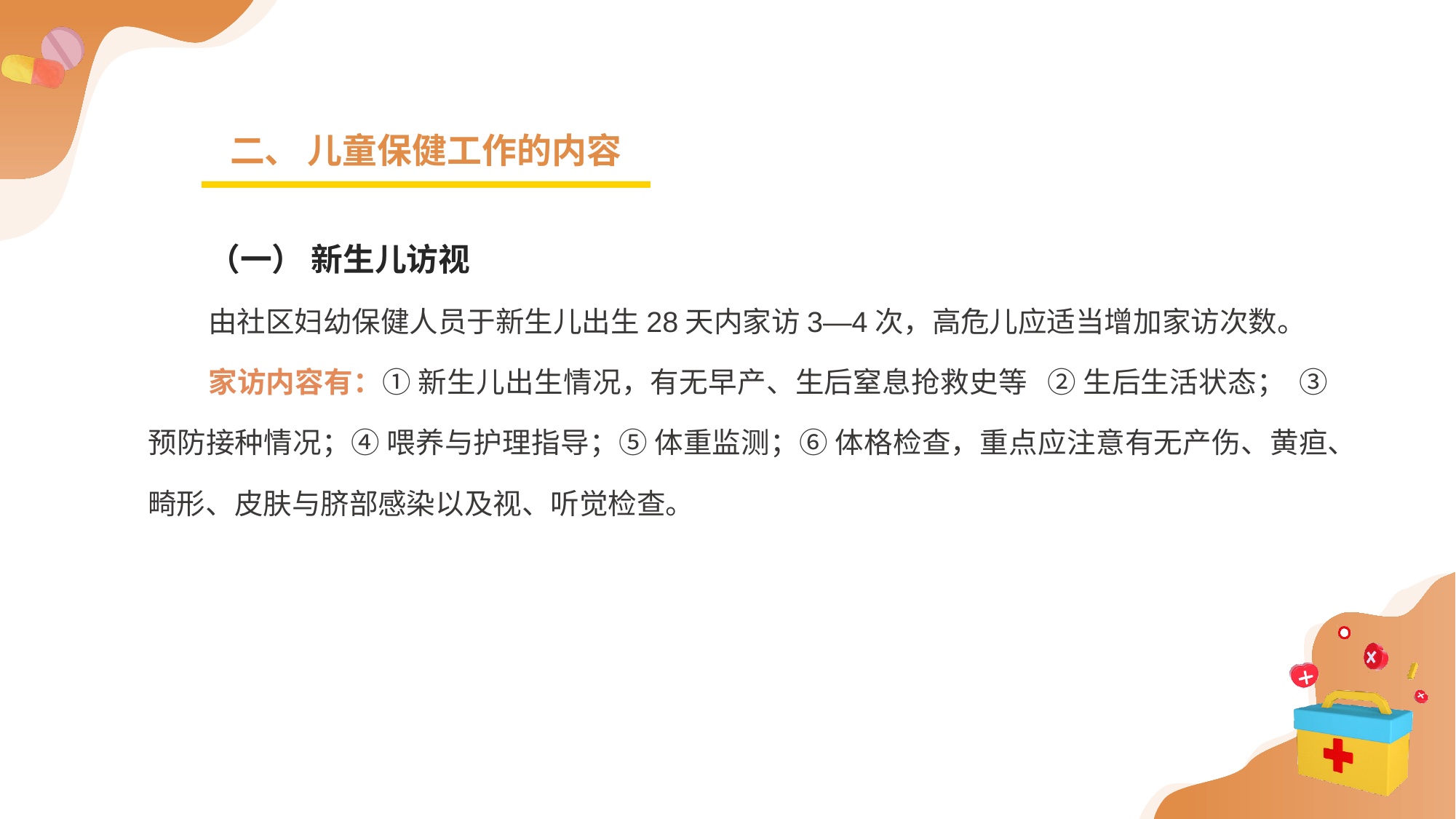

二、 儿童保健工作的内容
（一） 新生儿访视
由社区妇幼保健人员于新生儿出生28天内家访3—4次，高危儿应适当增加家访次数。
家访内容有：① 新生儿出生情况，有无早产、生后窒息抢救史等   ② 生后生活状态；  ③ 预防接种情况；④ 喂养与护理指导；⑤ 体重监测；⑥ 体格检查，重点应注意有无产伤、黄疸、畸形、皮肤与脐部感染以及视、听觉检查。